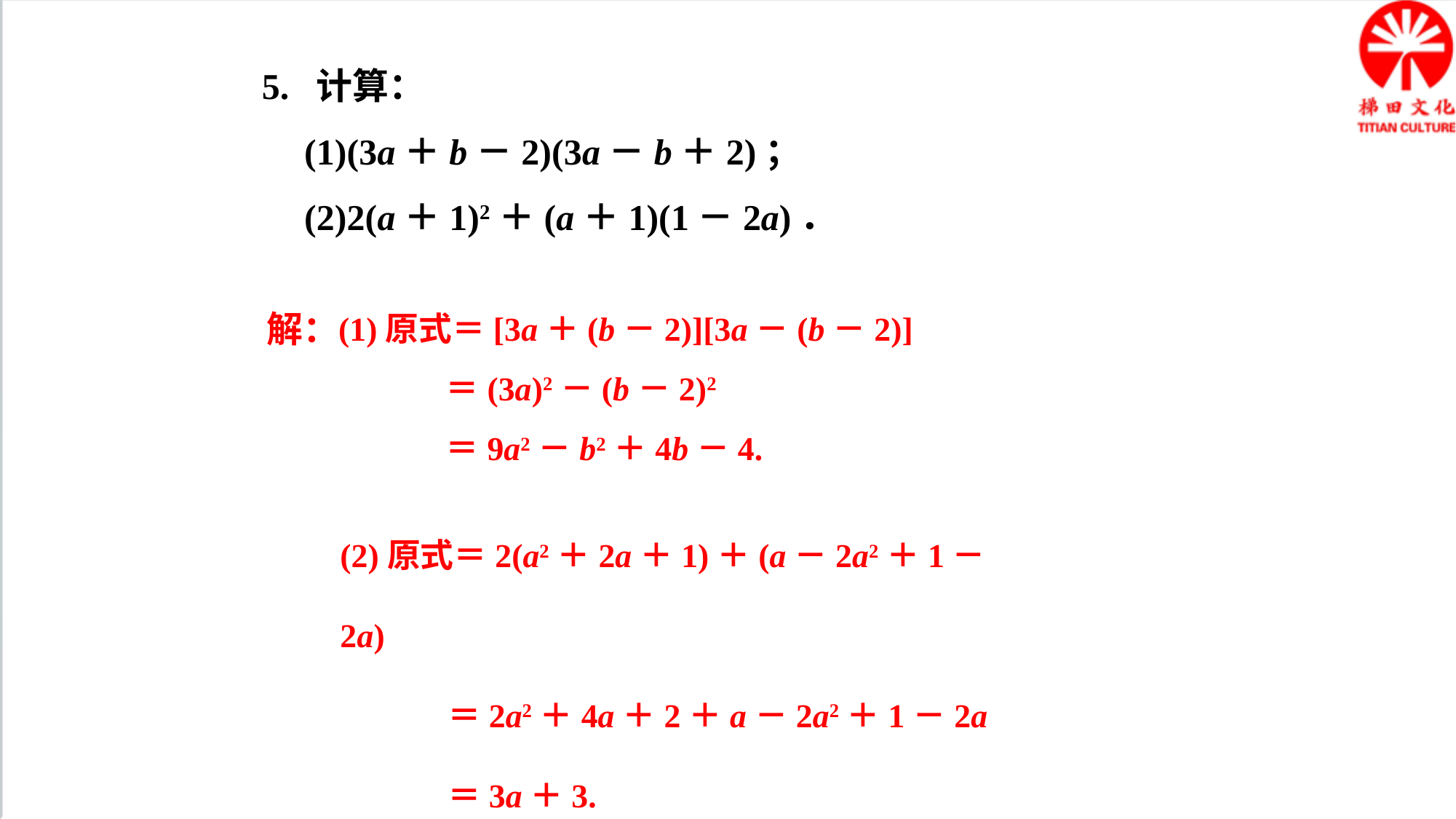

5.  计算：
(1)(3a＋b－2)(3a－b＋2)；
(2)2(a＋1)2＋(a＋1)(1－2a)．
解：
(1)原式＝[3a＋(b－2)][3a－(b－2)]
             ＝(3a)2－(b－2)2
             ＝9a2－b2＋4b－4.
(2)原式＝2(a2＋2a＋1)＋(a－2a2＋1－2a)
             ＝2a2＋4a＋2＋a－2a2＋1－2a
             ＝3a＋3.